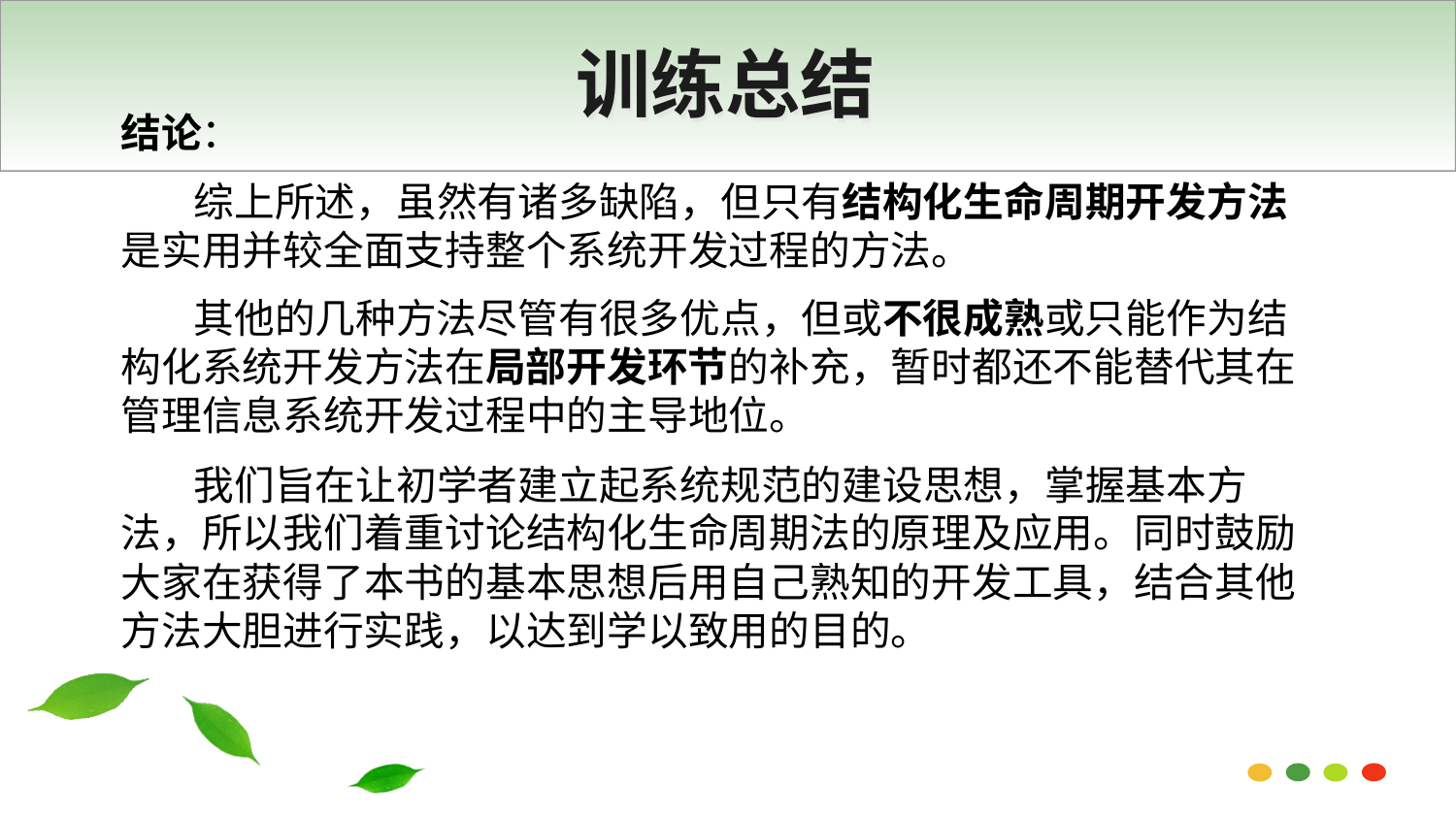

# 训练总结
结论：
综上所述，虽然有诸多缺陷，但只有结构化生命周期开发方法是实用并较全面支持整个系统开发过程的方法。
其他的几种方法尽管有很多优点，但或不很成熟或只能作为结构化系统开发方法在局部开发环节的补充，暂时都还不能替代其在管理信息系统开发过程中的主导地位。
我们旨在让初学者建立起系统规范的建设思想，掌握基本方法，所以我们着重讨论结构化生命周期法的原理及应用。同时鼓励大家在获得了本书的基本思想后用自己熟知的开发工具，结合其他方法大胆进行实践，以达到学以致用的目的。